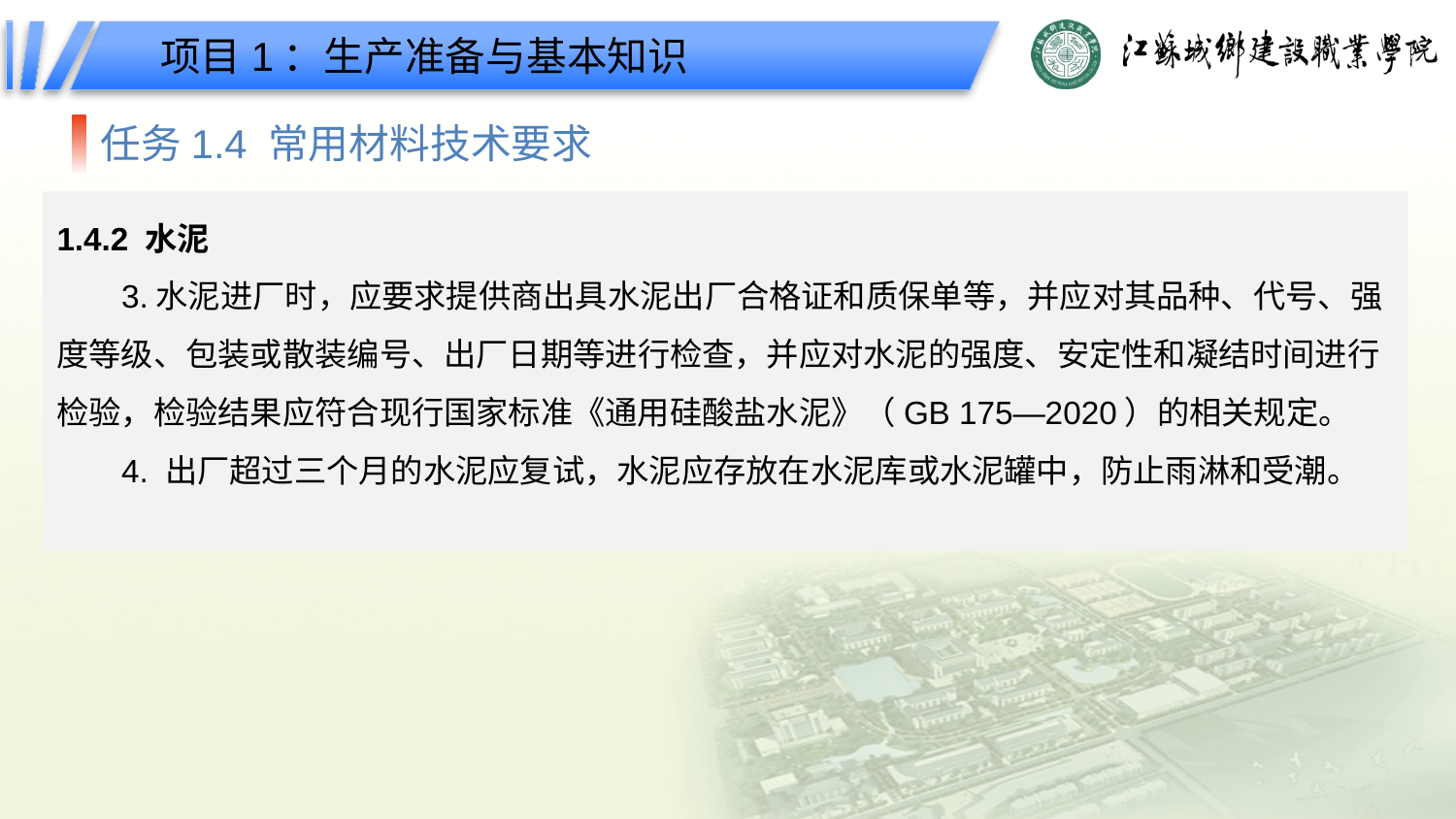

项目1：生产准备与基本知识
任务1.4 常用材料技术要求

1.4.2 水泥
3.水泥进厂时，应要求提供商出具水泥出厂合格证和质保单等，并应对其品种、代号、强度等级、包装或散装编号、出厂日期等进行检查，并应对水泥的强度、安定性和凝结时间进行检验，检验结果应符合现行国家标准《通用硅酸盐水泥》（GB 175—2020）的相关规定。
4. 出厂超过三个月的水泥应复试，水泥应存放在水泥库或水泥罐中，防止雨淋和受潮。